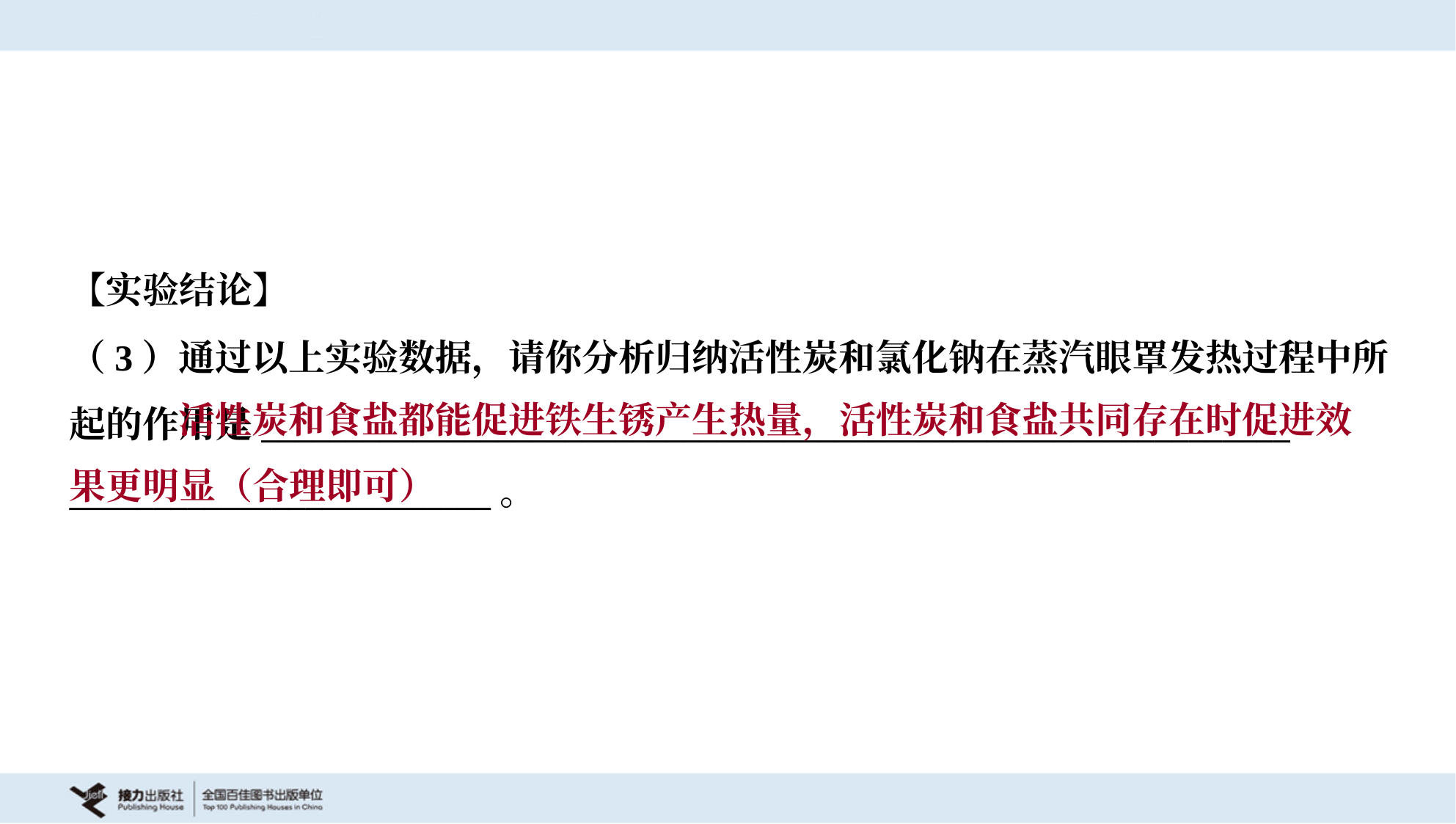

【实验结论】
（3）通过以上实验数据，请你分析归纳活性炭和氯化钠在蒸汽眼罩发热过程中所
起的作用是_____________________________________________________________
_________________________。
           活性炭和食盐都能促进铁生锈产生热量，活性炭和食盐共同存在时促进效果更明显（合理即可）